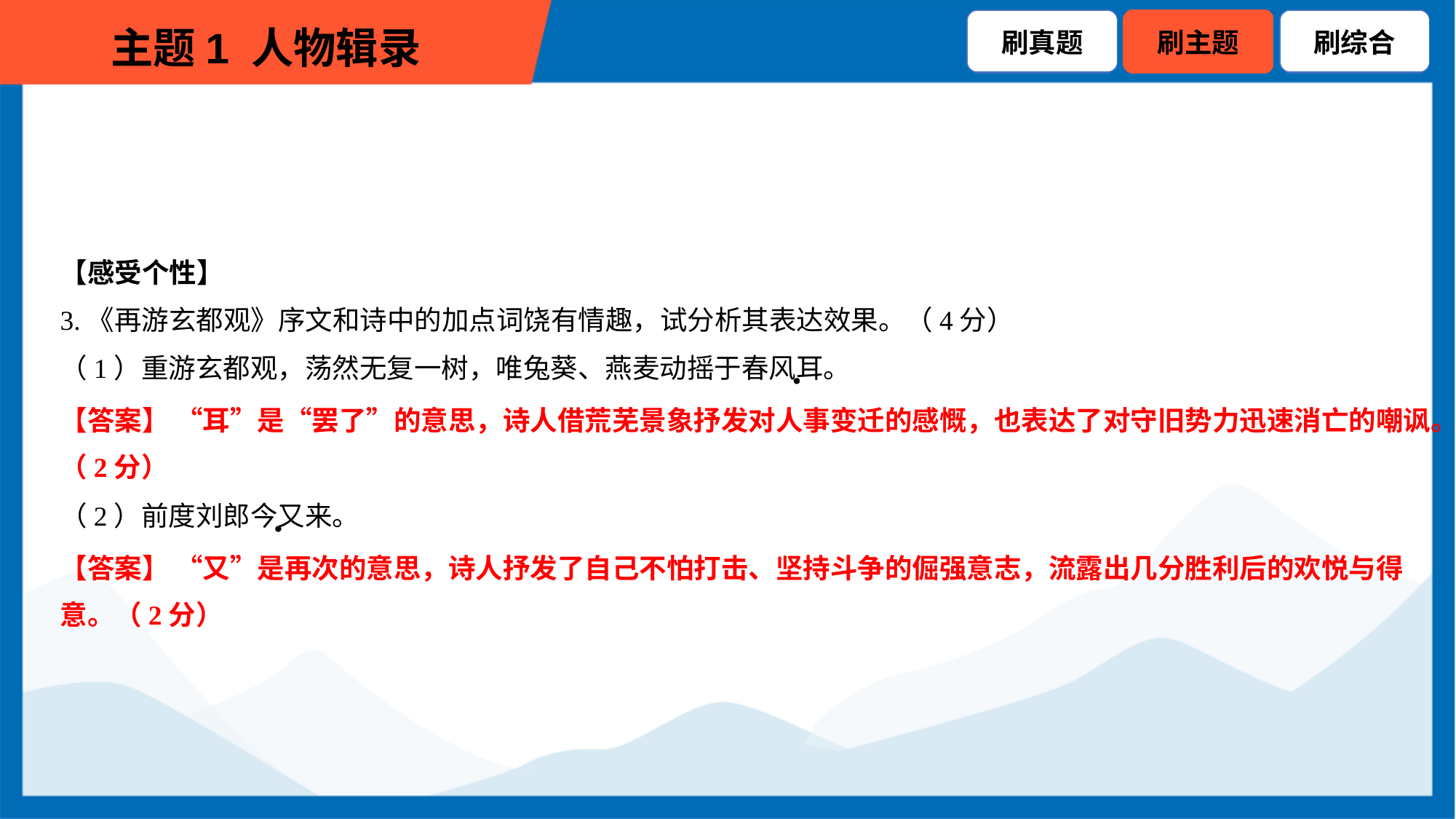

【感受个性】
3.《再游玄都观》序文和诗中的加点词饶有情趣，试分析其表达效果。（4分）
（1）重游玄都观，荡然无复一树，唯兔葵、燕麦动摇于春风耳。

【答案】 “耳”是“罢了”的意思，诗人借荒芜景象抒发对人事变迁的感慨，也表达了对守旧势力迅速消亡的嘲讽。
（2分）
（2）前度刘郎今又来。

【答案】 “又”是再次的意思，诗人抒发了自己不怕打击、坚持斗争的倔强意志，流露出几分胜利后的欢悦与得
意。（2分）